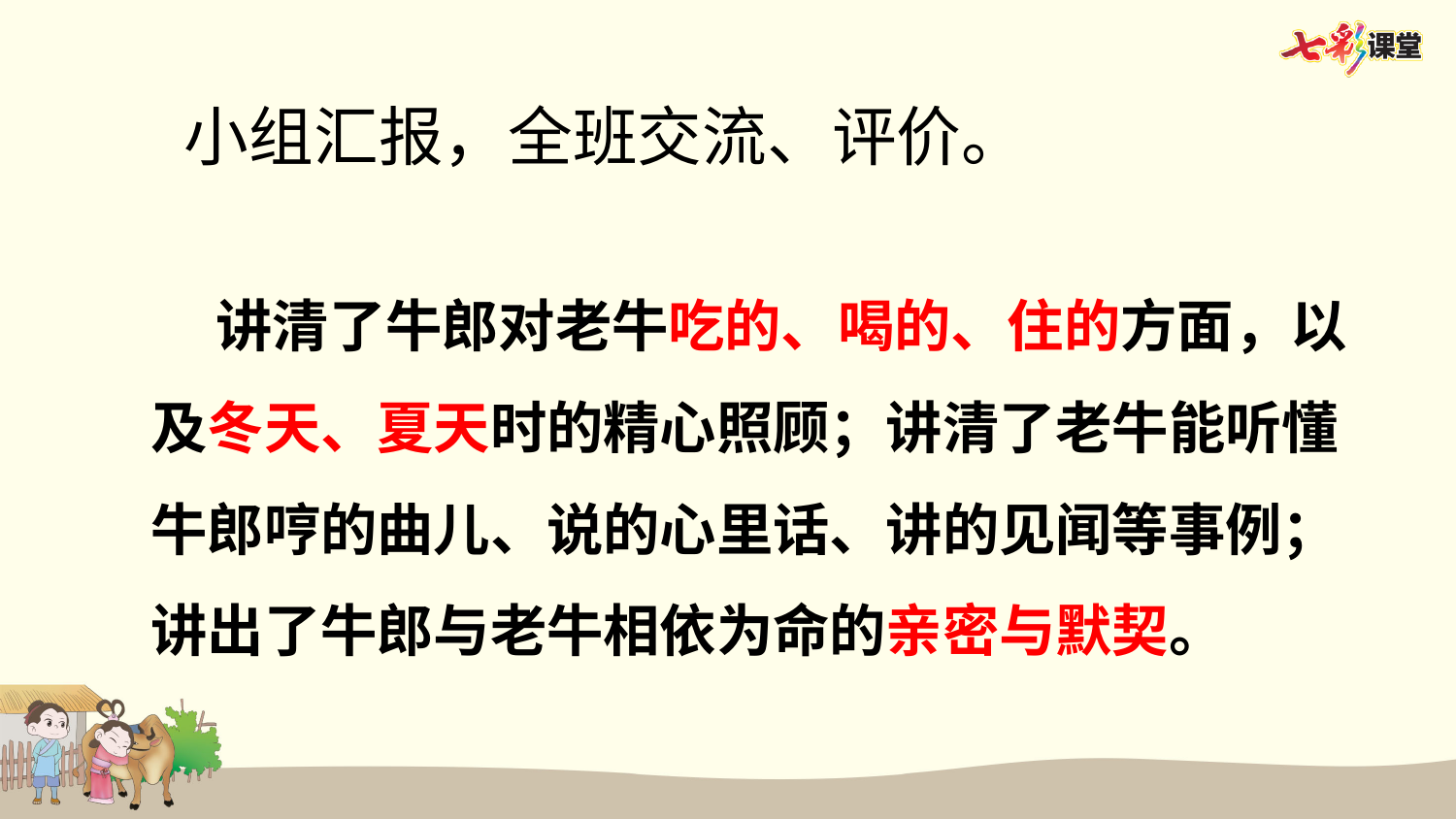

小组汇报，全班交流、评价。
    讲清了牛郎对老牛吃的、喝的、住的方面，以及冬天、夏天时的精心照顾；讲清了老牛能听懂牛郎哼的曲儿、说的心里话、讲的见闻等事例；讲出了牛郎与老牛相依为命的亲密与默契。